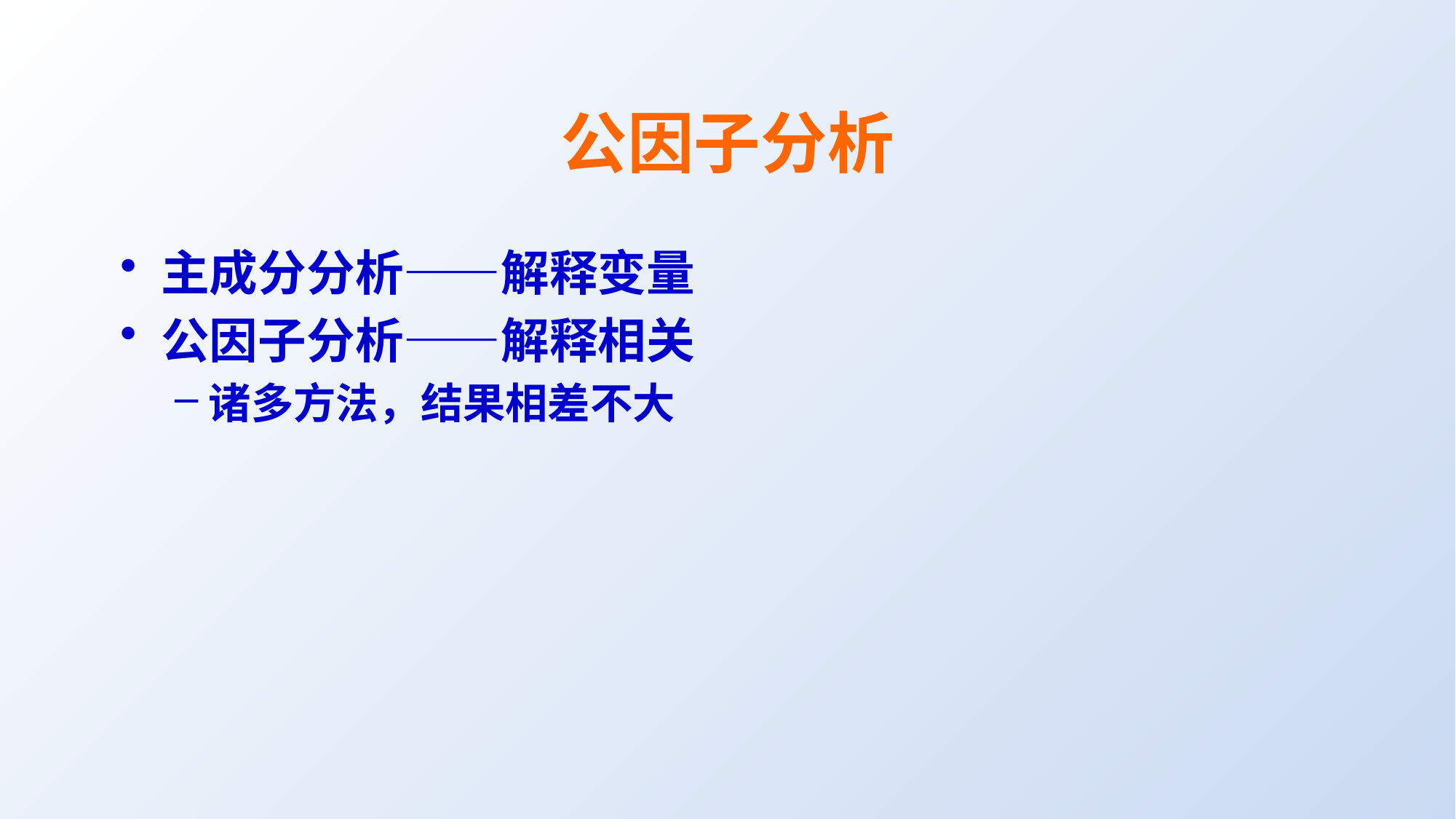

# 公因子分析
主成分分析——解释变量
公因子分析——解释相关
诸多方法，结果相差不大